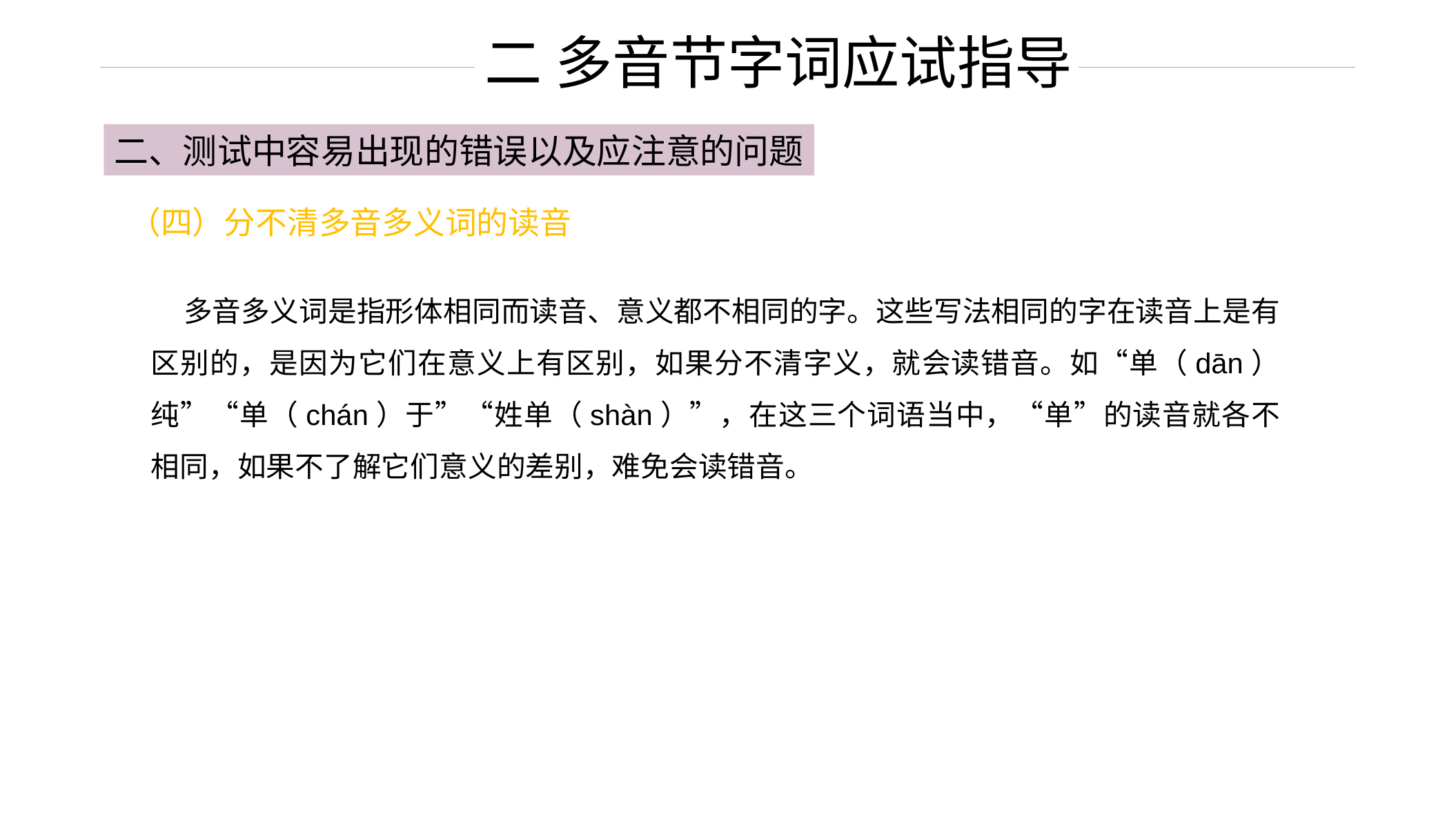

二 多音节字词应试指导
二、测试中容易出现的错误以及应注意的问题
（四）分不清多音多义词的读音
    多音多义词是指形体相同而读音、意义都不相同的字。这些写法相同的字在读音上是有区别的，是因为它们在意义上有区别，如果分不清字义，就会读错音。如“单（dān）纯”“单（chán）于”“姓单（shàn）”，在这三个词语当中，“单”的读音就各不相同，如果不了解它们意义的差别，难免会读错音。